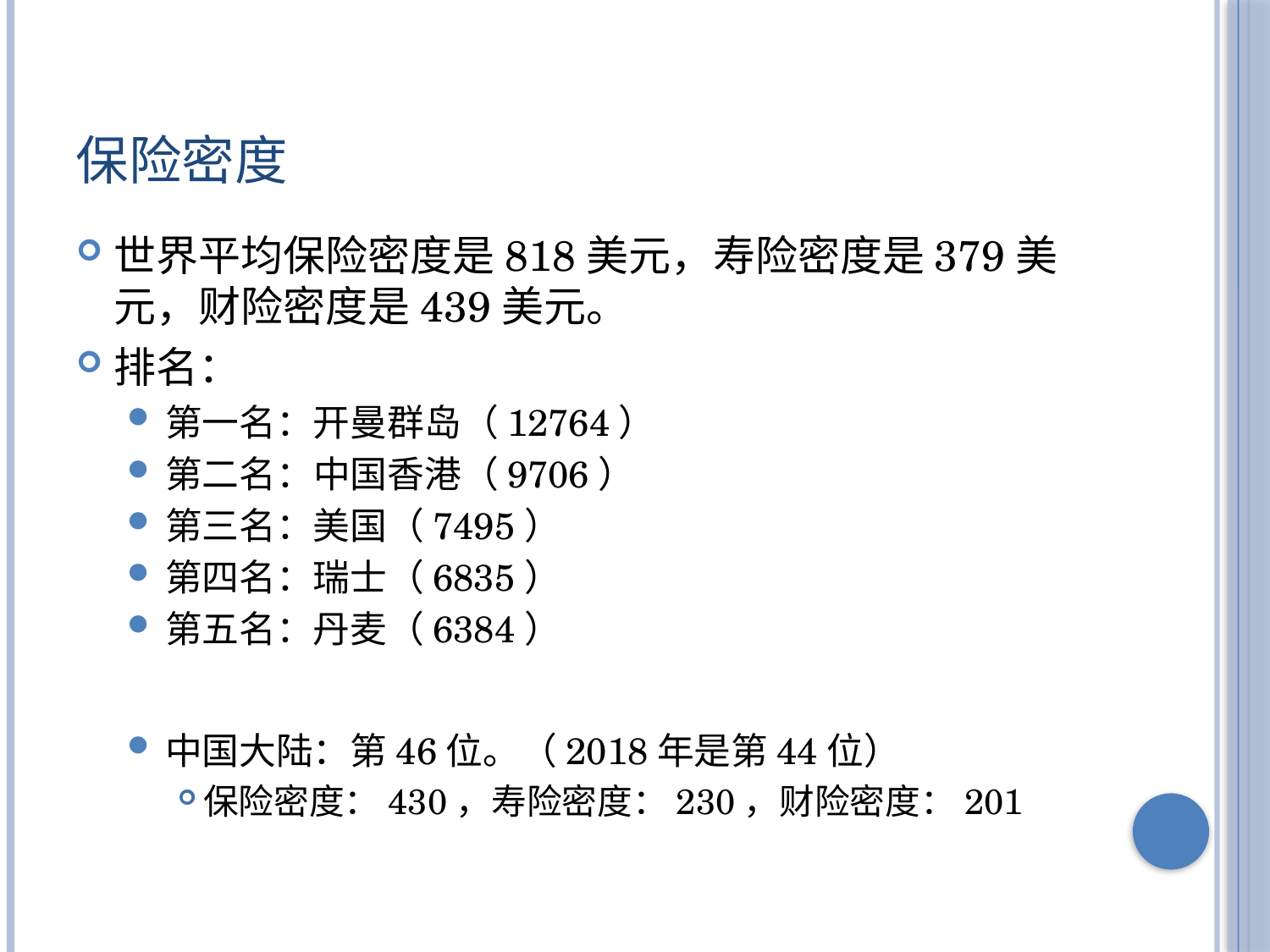

# 保险密度
世界平均保险密度是818美元，寿险密度是379美元，财险密度是439美元。
排名：
第一名：开曼群岛（12764）
第二名：中国香港（9706）
第三名：美国（7495）
第四名：瑞士（6835）
第五名：丹麦（6384）

中国大陆：第46位。（2018年是第44位）
保险密度：430，寿险密度：230，财险密度：201